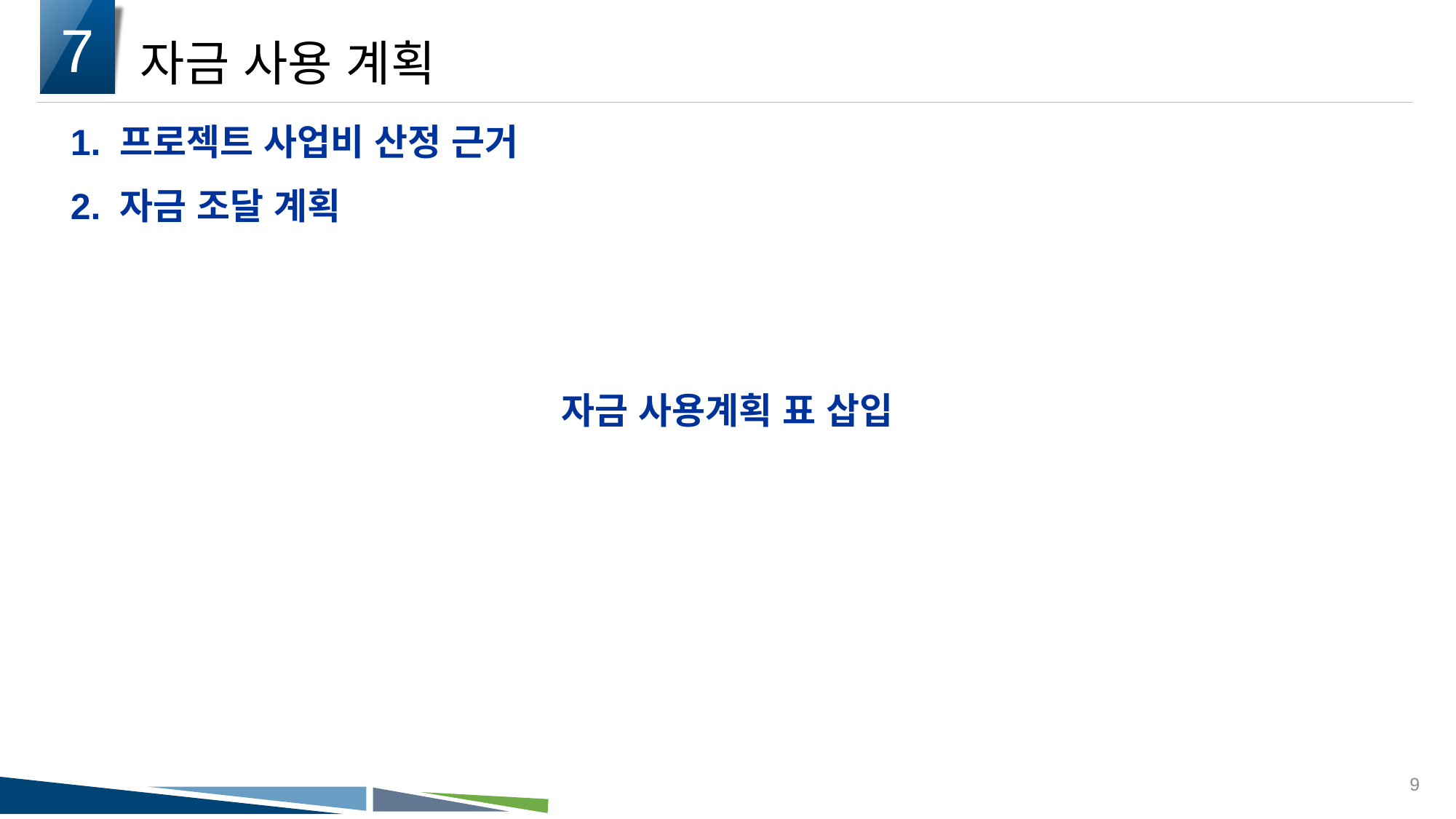

7
자금 사용 계획
1. 프로젝트 사업비 산정 근거
2. 자금 조달 계획
자금 사용계획 표 삽입
9